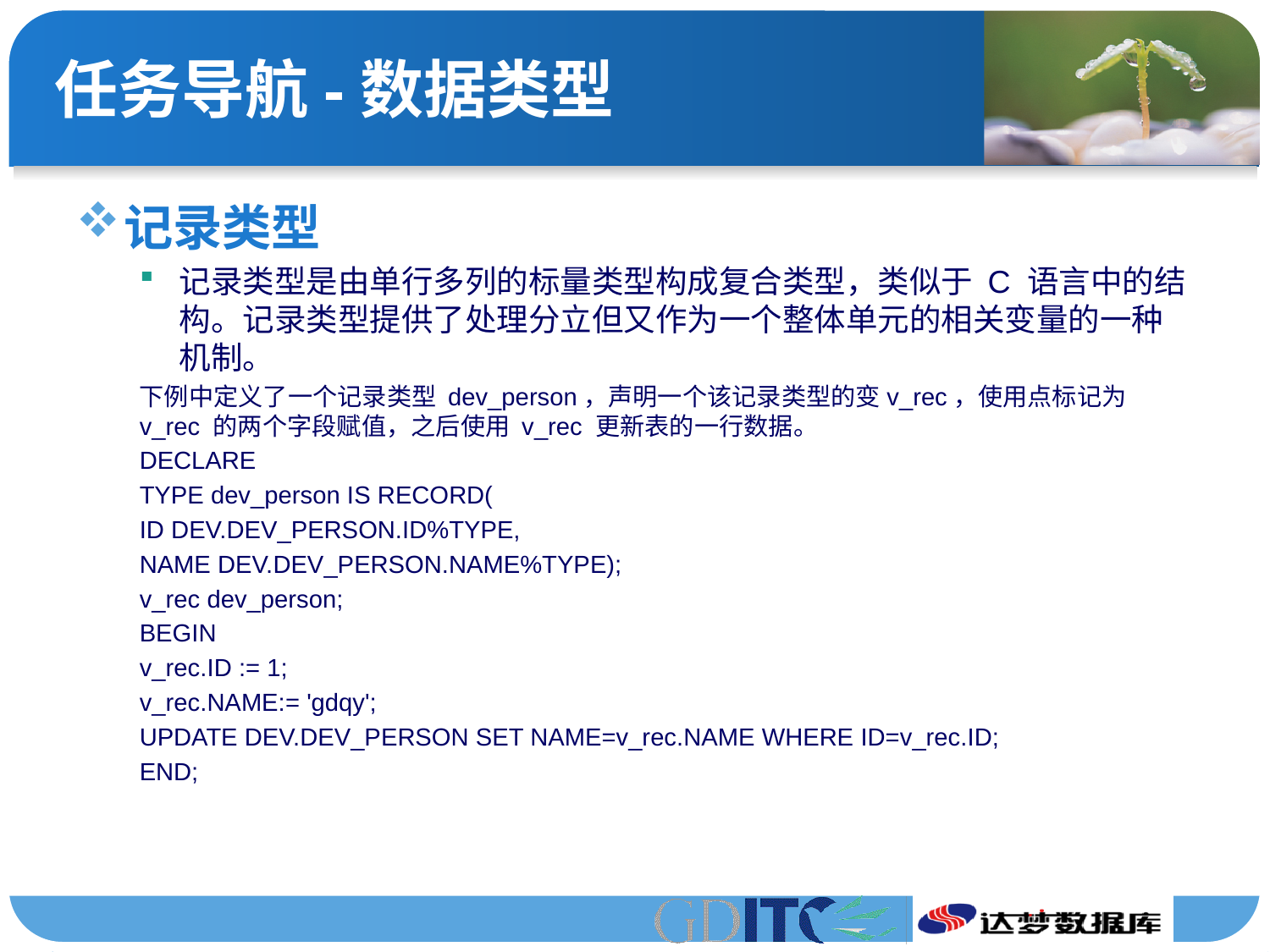

# 任务导航-数据类型
记录类型
记录类型是由单行多列的标量类型构成复合类型，类似于 C 语言中的结构。记录类型提供了处理分立但又作为一个整体单元的相关变量的一种机制。
下例中定义了一个记录类型 dev_person，声明一个该记录类型的变v_rec，使用点标记为 v_rec 的两个字段赋值，之后使用 v_rec 更新表的一行数据。
DECLARE
TYPE dev_person IS RECORD(
ID DEV.DEV_PERSON.ID%TYPE,
NAME DEV.DEV_PERSON.NAME%TYPE);
v_rec dev_person;
BEGIN
v_rec.ID := 1;
v_rec.NAME:= 'gdqy';
UPDATE DEV.DEV_PERSON SET NAME=v_rec.NAME WHERE ID=v_rec.ID;
END;